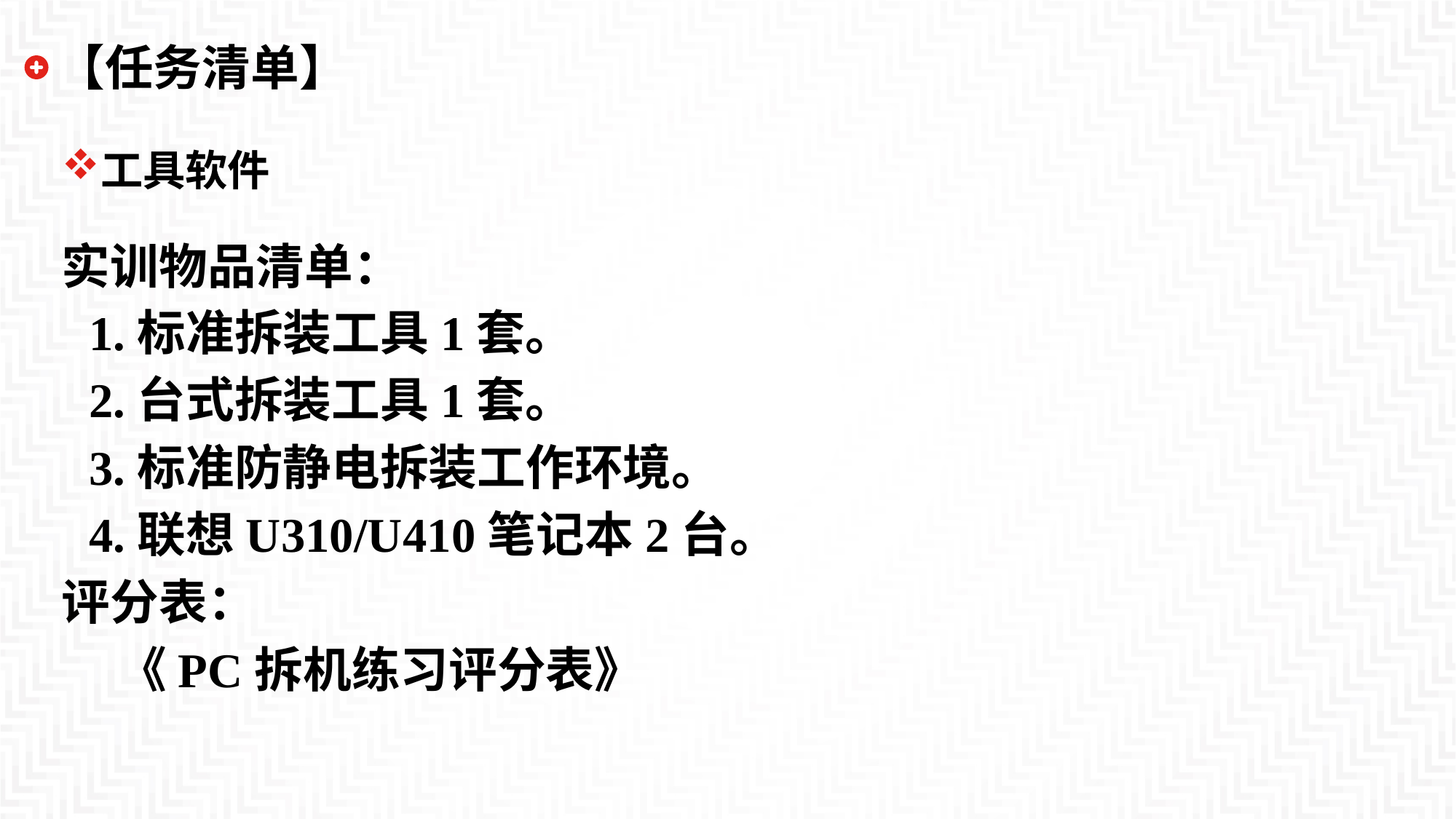

# 【任务清单】
工具软件
实训物品清单：
1.标准拆装工具1套。
2.台式拆装工具1套。
3.标准防静电拆装工作环境。
4.联想U310/U410笔记本2台。
评分表：
    《PC拆机练习评分表》